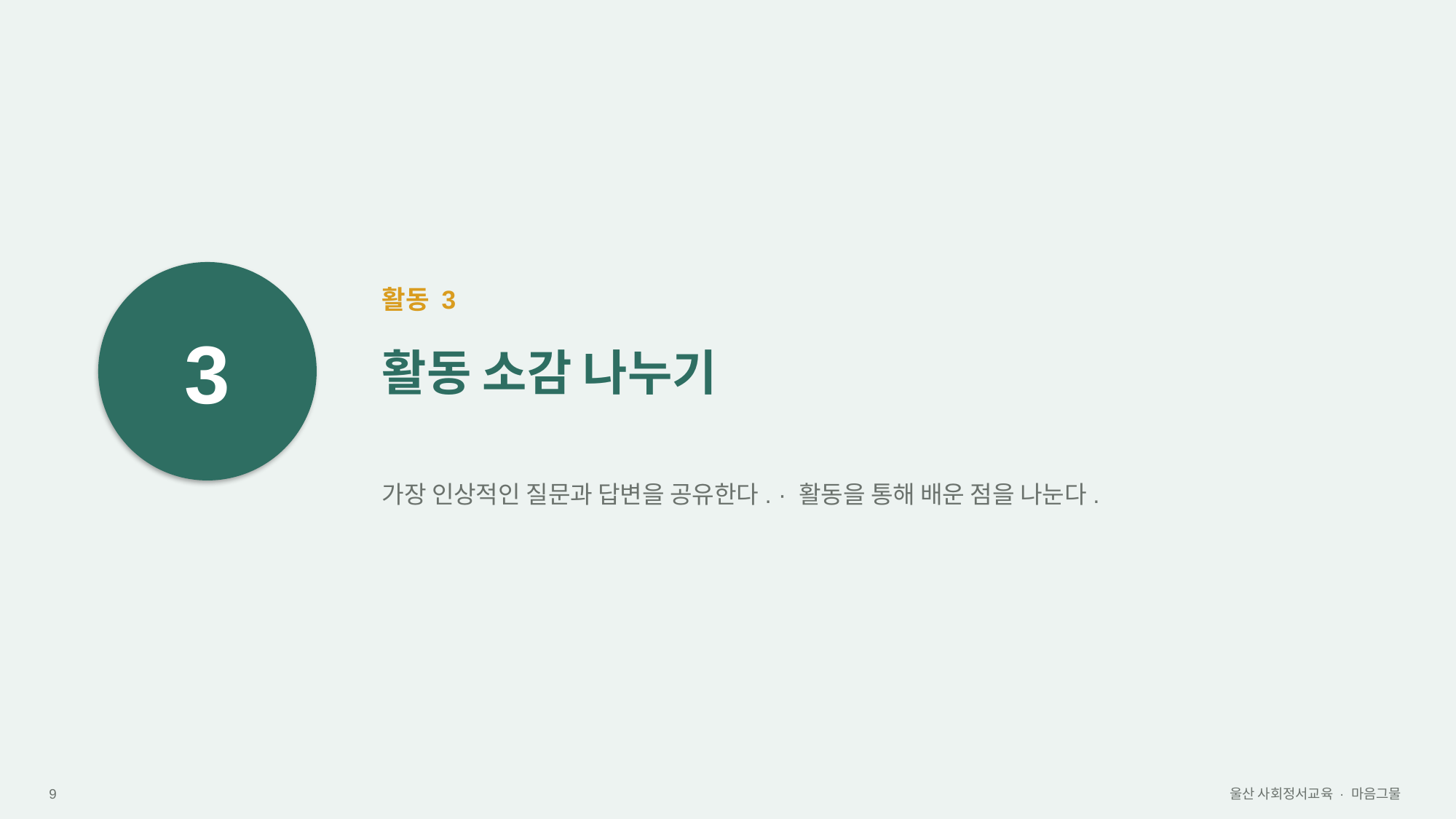

3
활동 3
활동 소감 나누기
가장 인상적인 질문과 답변을 공유한다. · 활동을 통해 배운 점을 나눈다.
9
울산 사회정서교육 · 마음그물